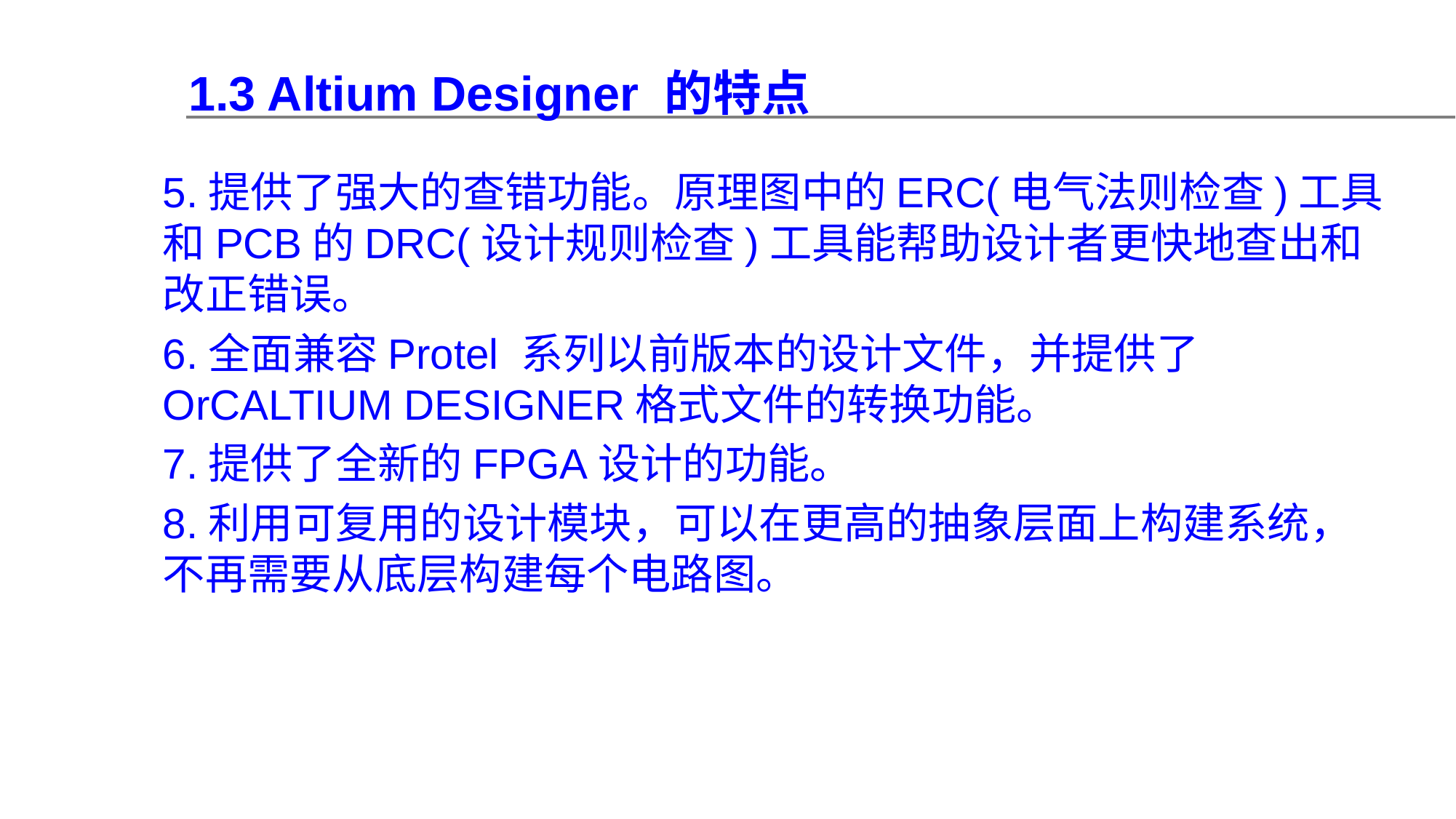

1.3 Altium Designer 的特点
5.提供了强大的查错功能。原理图中的ERC(电气法则检查)工具和PCB的DRC(设计规则检查)工具能帮助设计者更快地查出和改正错误。
6.全面兼容Protel 系列以前版本的设计文件，并提供了OrCALTIUM DESIGNER格式文件的转换功能。
7.提供了全新的FPGA设计的功能。
8.利用可复用的设计模块，可以在更高的抽象层面上构建系统，不再需要从底层构建每个电路图。